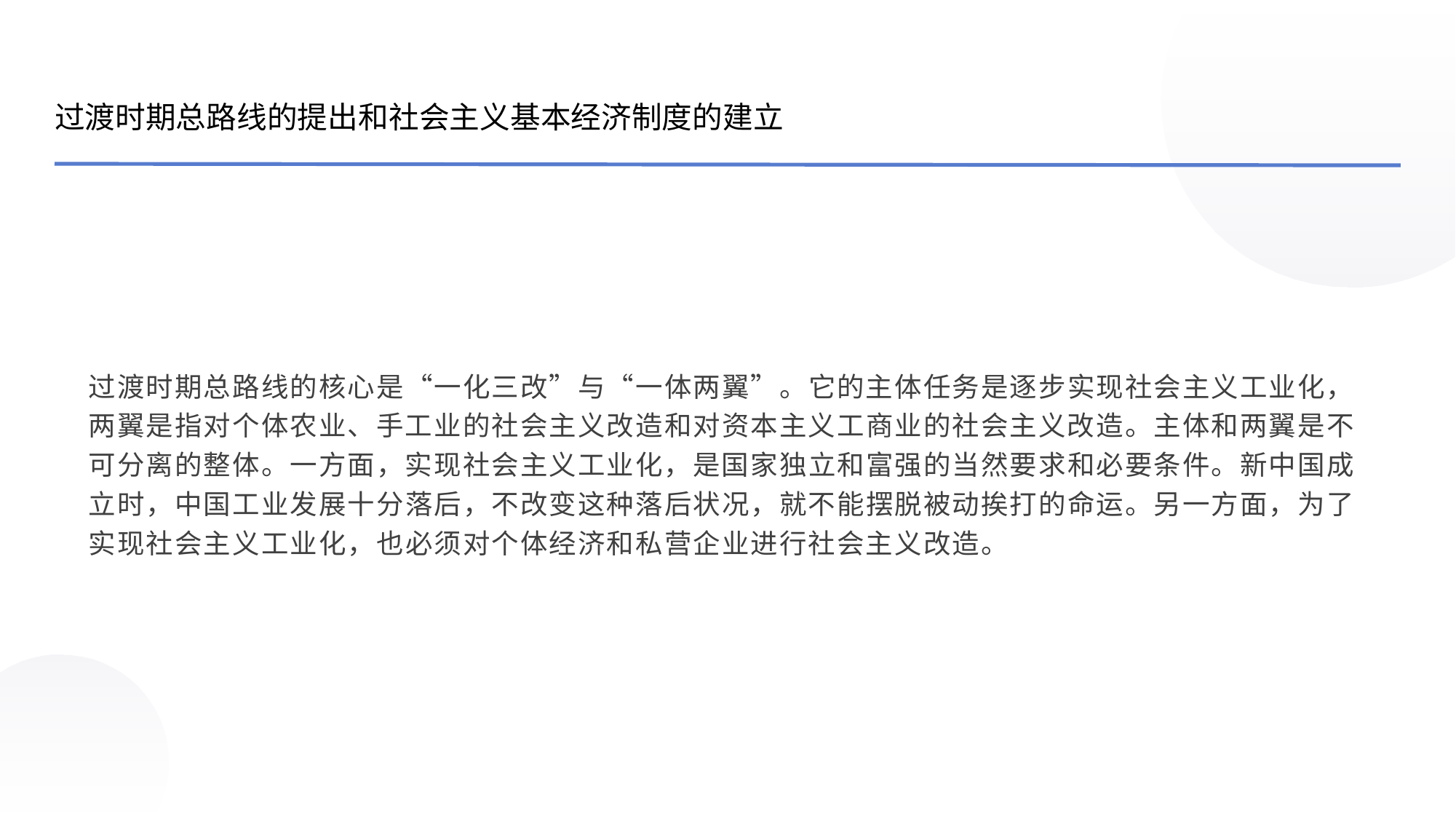

过渡时期总路线的提出和社会主义基本经济制度的建立
过渡时期总路线的核心是“一化三改”与“一体两翼”。它的主体任务是逐步实现社会主义工业化，两翼是指对个体农业、手工业的社会主义改造和对资本主义工商业的社会主义改造。主体和两翼是不可分离的整体。一方面，实现社会主义工业化，是国家独立和富强的当然要求和必要条件。新中国成立时，中国工业发展十分落后，不改变这种落后状况，就不能摆脱被动挨打的命运。另一方面，为了实现社会主义工业化，也必须对个体经济和私营企业进行社会主义改造。